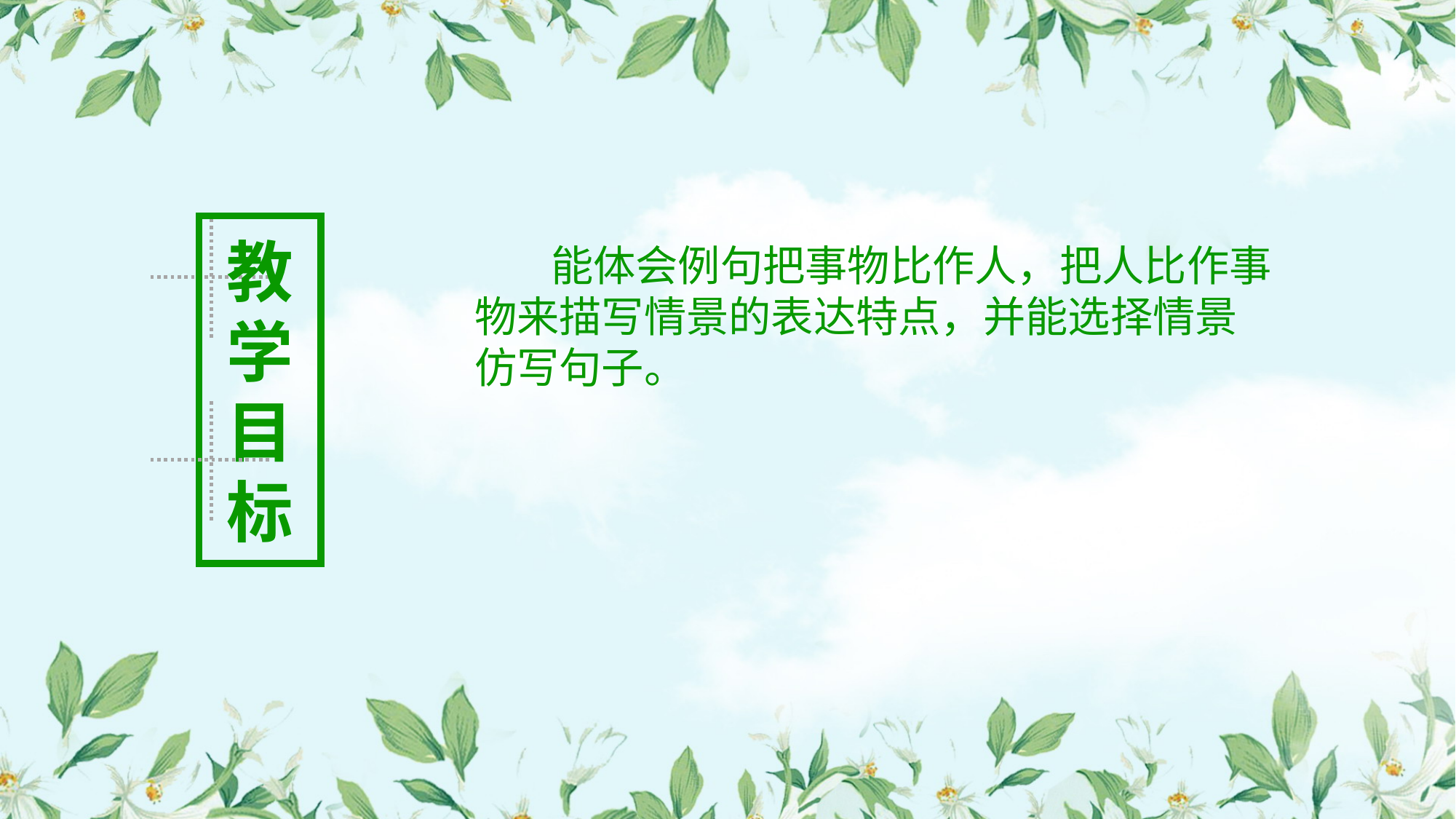

教学目标
       能体会例句把事物比作人，把人比作事物来描写情景的表达特点，并能选择情景仿写句子。